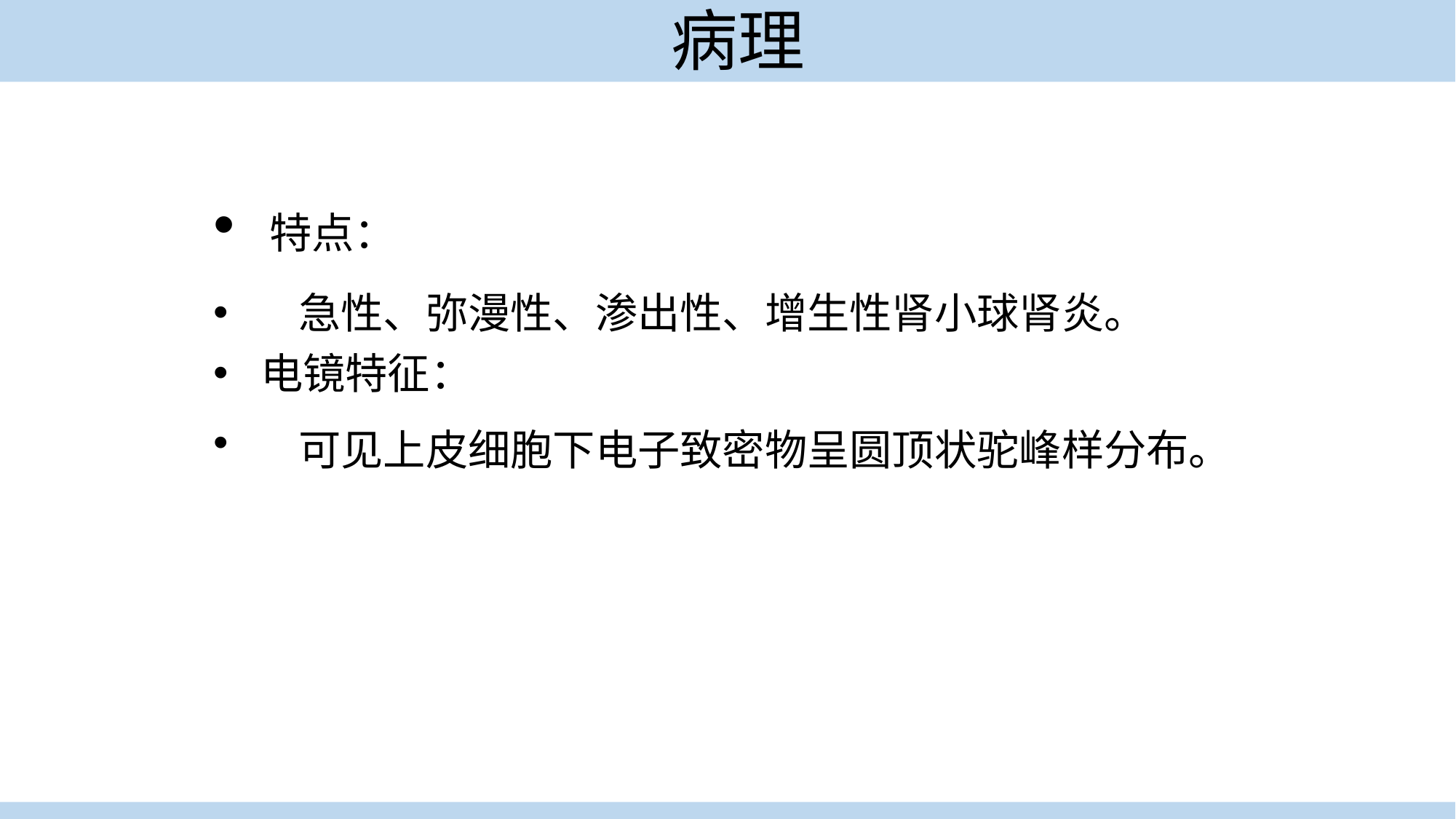

# 病理
 特点：
     急性、弥漫性、渗出性、增生性肾小球肾炎。
 电镜特征：
     可见上皮细胞下电子致密物呈圆顶状驼峰样分布。